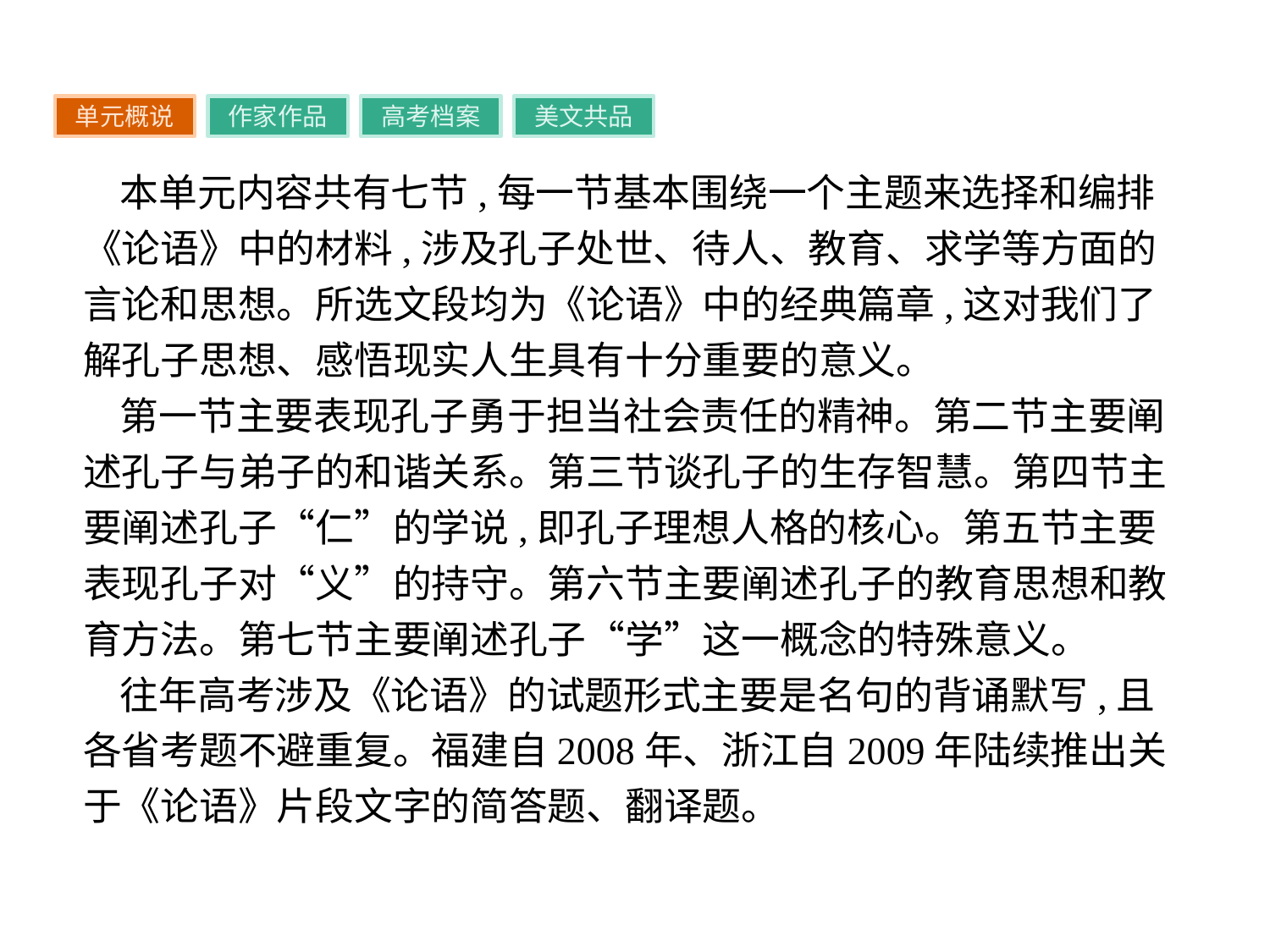

单元概说
作家作品
高考档案
美文共品
本单元内容共有七节,每一节基本围绕一个主题来选择和编排《论语》中的材料,涉及孔子处世、待人、教育、求学等方面的言论和思想。所选文段均为《论语》中的经典篇章,这对我们了解孔子思想、感悟现实人生具有十分重要的意义。
第一节主要表现孔子勇于担当社会责任的精神。第二节主要阐述孔子与弟子的和谐关系。第三节谈孔子的生存智慧。第四节主要阐述孔子“仁”的学说,即孔子理想人格的核心。第五节主要表现孔子对“义”的持守。第六节主要阐述孔子的教育思想和教育方法。第七节主要阐述孔子“学”这一概念的特殊意义。
往年高考涉及《论语》的试题形式主要是名句的背诵默写,且各省考题不避重复。福建自2008年、浙江自2009年陆续推出关于《论语》片段文字的简答题、翻译题。